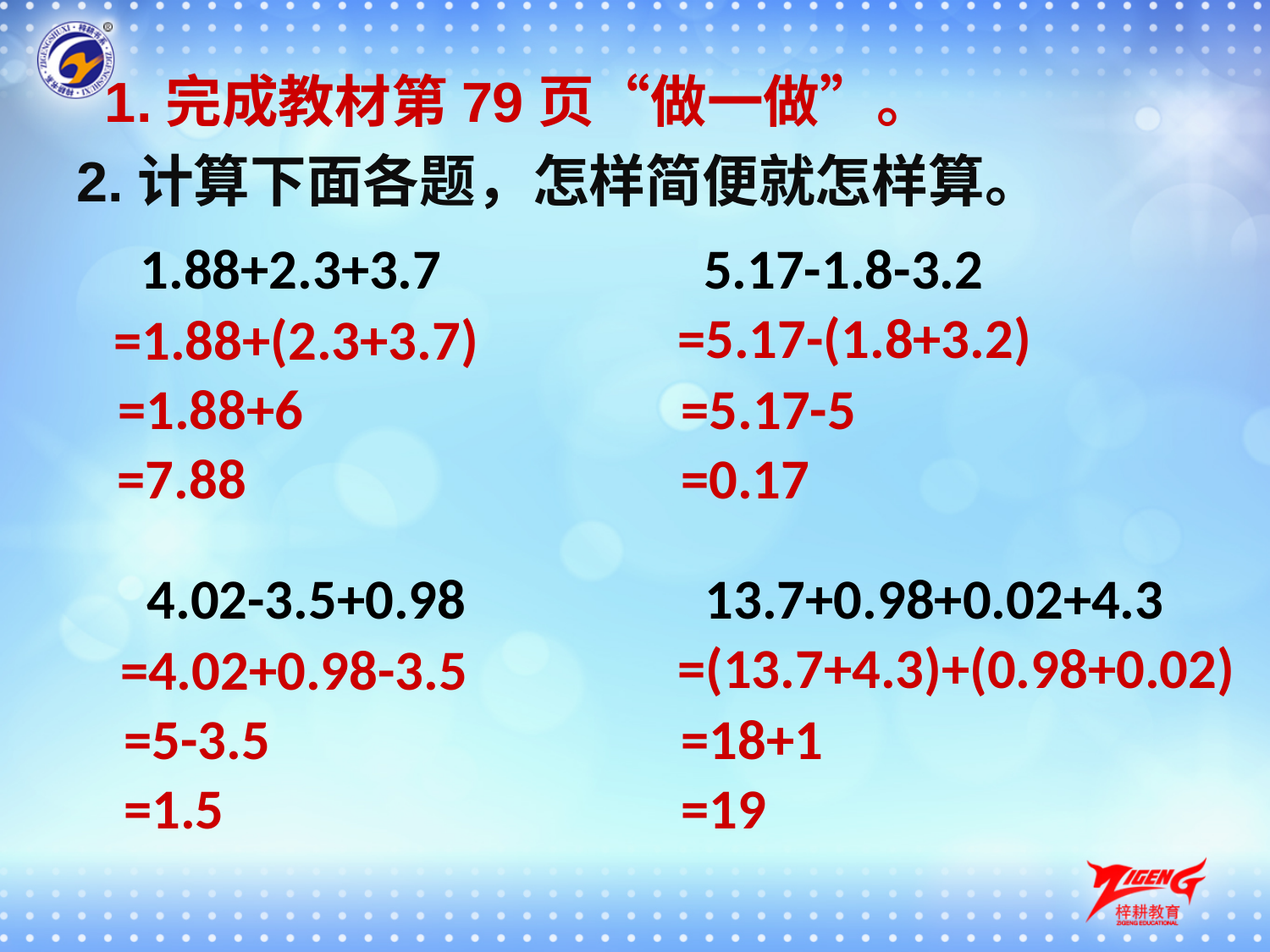

1.完成教材第79页“做一做”。
2.计算下面各题，怎样简便就怎样算。
1.88+2.3+3.7
5.17-1.8-3.2
=5.17-(1.8+3.2)
=1.88+(2.3+3.7)
=1.88+6
=5.17-5
=7.88
=0.17
4.02-3.5+0.98
13.7+0.98+0.02+4.3
=(13.7+4.3)+(0.98+0.02)
=4.02+0.98-3.5
=5-3.5
=18+1
=1.5
=19